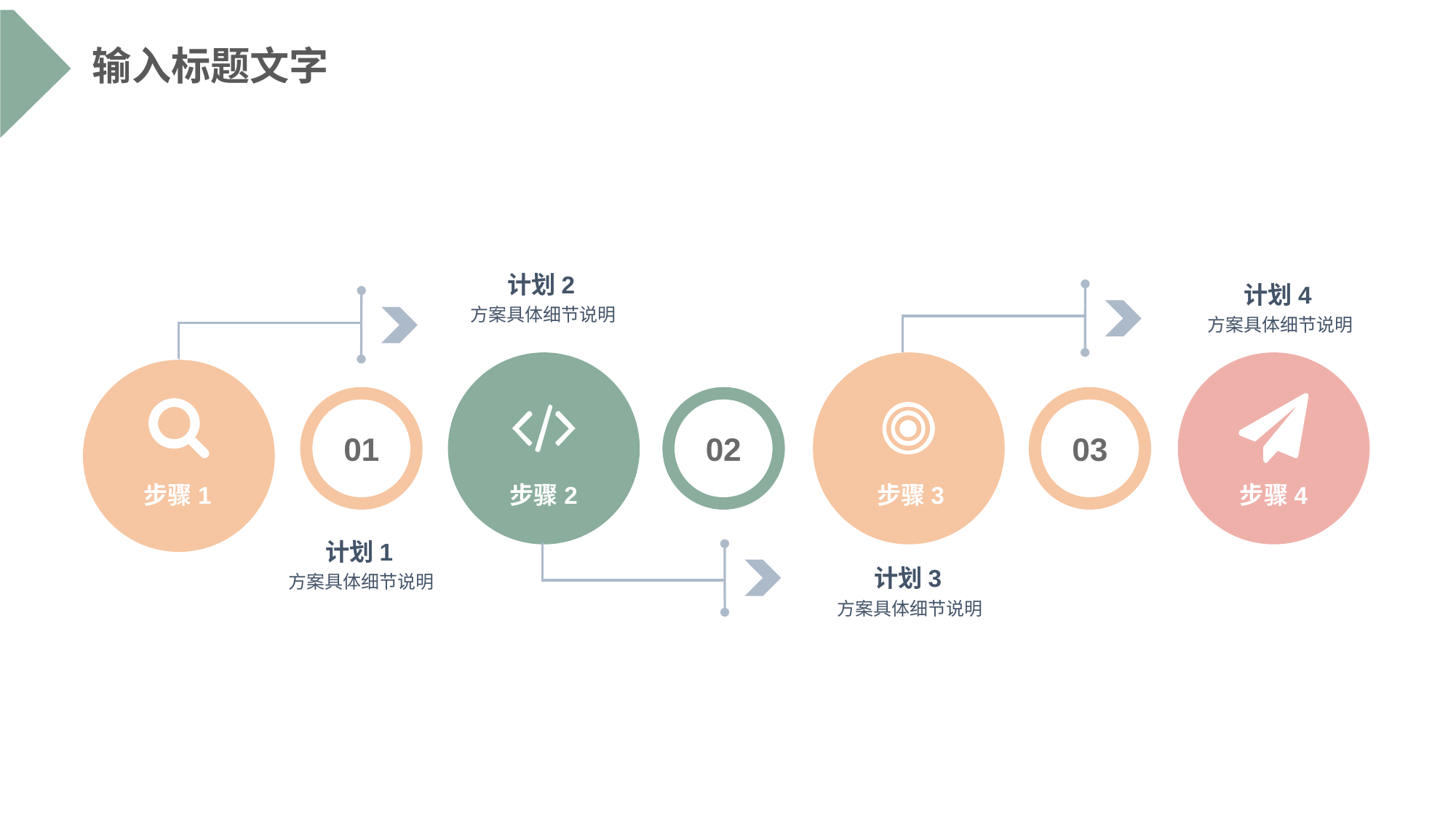

输入标题文字
计划2
计划4

方案具体细节说明

方案具体细节说明

03
步骤4

01
02

步骤1
步骤2
步骤3
计划1

计划3
方案具体细节说明
方案具体细节说明